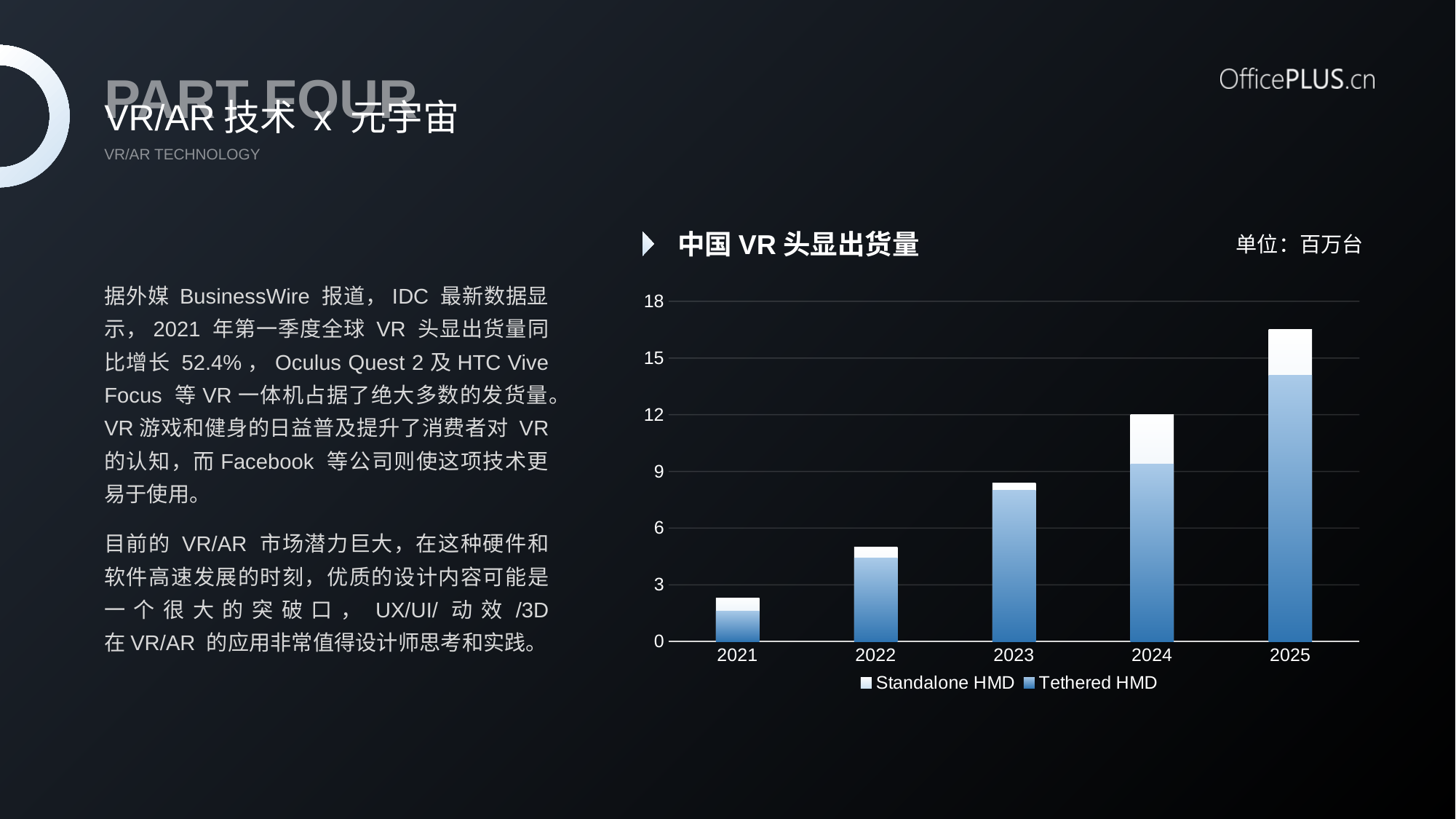

PART FOUR
VR/AR技术 x 元宇宙
VR/AR technology
中国VR头显出货量

### Chart

| Category | Standalone HMD | Tethered HMD |
|---|---|---|
| 2021 | 2.3 | 1.6 |
| 2022 | 5.0 | 4.4 |
| 2023 | 8.4 | 8.0 |
| 2024 | 12.0 | 9.4 |
| 2025 | 16.5 | 14.1 |
单位：百万台
据外媒 BusinessWire 报道，IDC 最新数据显示，2021 年第一季度全球 VR 头显出货量同比增长 52.4%，Oculus Quest 2及HTC Vive Focus 等VR一体机占据了绝大多数的发货量。VR游戏和健身的日益普及提升了消费者对 VR 的认知，而Facebook 等公司则使这项技术更易于使用。
目前的 VR/AR 市场潜力巨大，在这种硬件和软件高速发展的时刻，优质的设计内容可能是一个很大的突破口，UX/UI/动效/3D 在VR/AR 的应用非常值得设计师思考和实践。